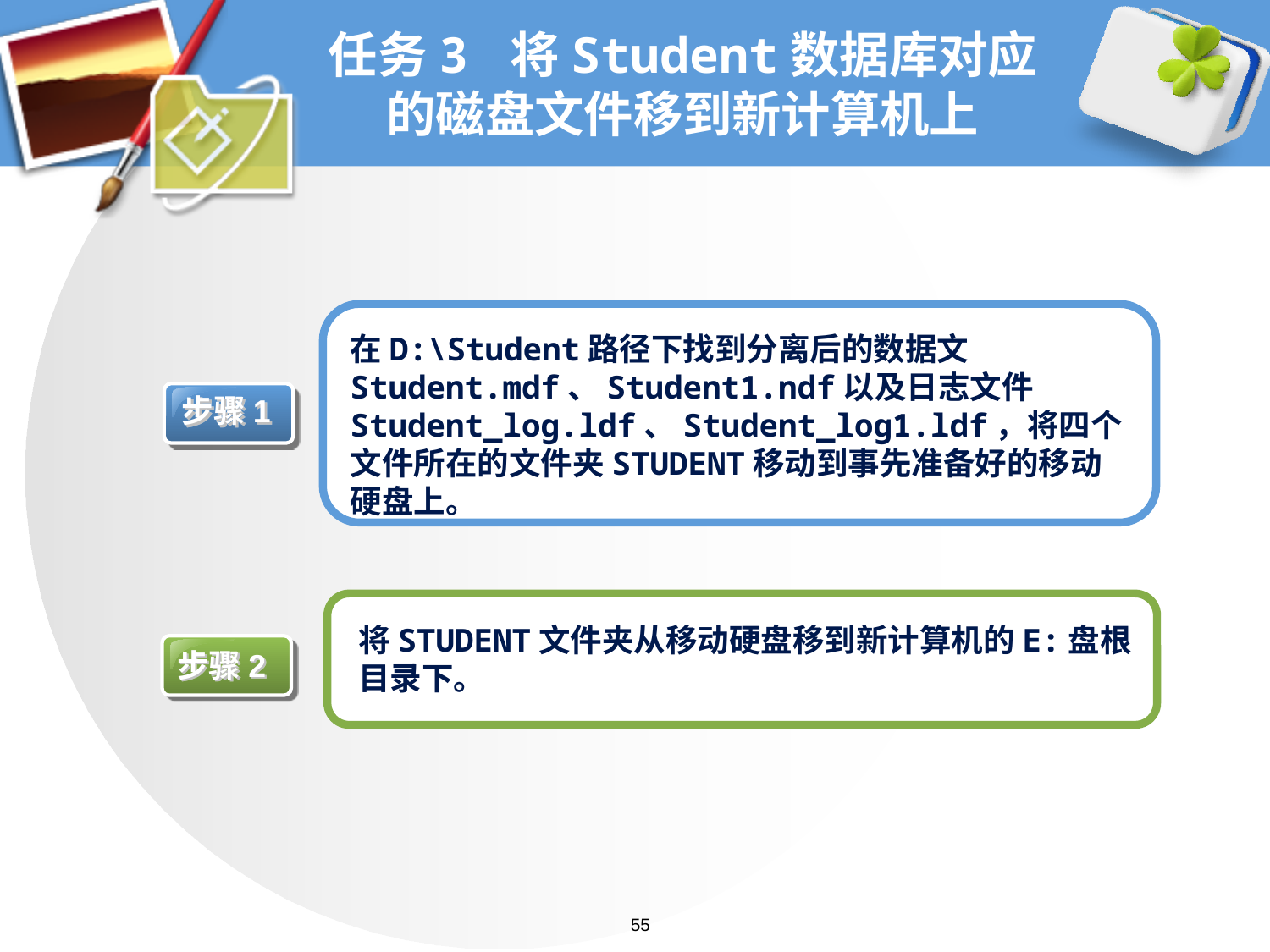

# 任务3 将Student数据库对应的磁盘文件移到新计算机上

在D:\Student路径下找到分离后的数据文Student.mdf、Student1.ndf以及日志文件Student_log.ldf、Student_log1.ldf，将四个文件所在的文件夹STUDENT移动到事先准备好的移动硬盘上。

步骤1

将STUDENT文件夹从移动硬盘移到新计算机的E:盘根目录下。

步骤2
55